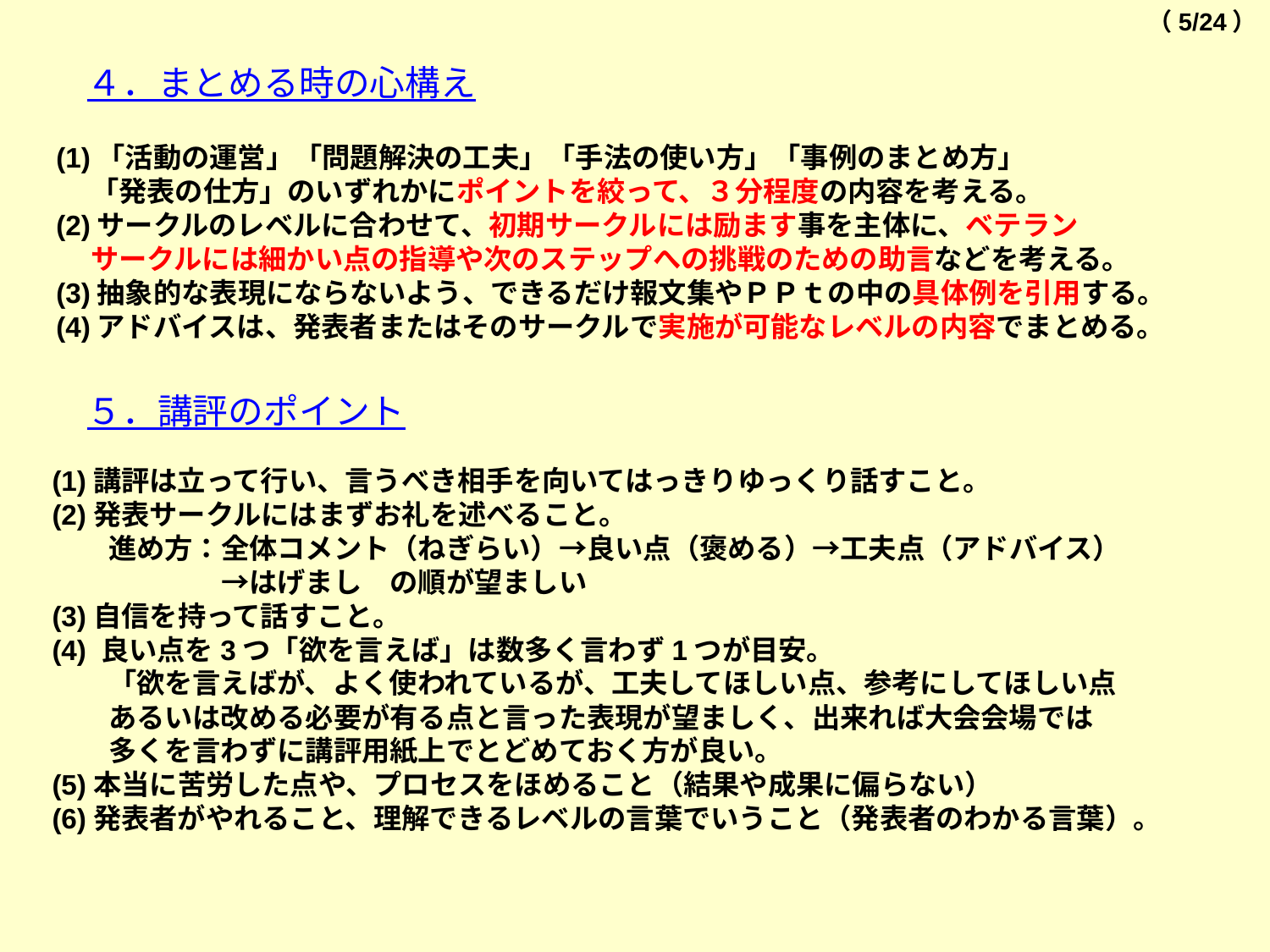

（5/24）
４．まとめる時の心構え
(1)「活動の運営」「問題解決の工夫」「手法の使い方」「事例のまとめ方」
　 「発表の仕方」のいずれかにポイントを絞って、３分程度の内容を考える。
(2)サークルのレベルに合わせて、初期サークルには励ます事を主体に、ベテラン
　 サークルには細かい点の指導や次のステップへの挑戦のための助言などを考える。
(3)抽象的な表現にならないよう、できるだけ報文集やＰＰｔの中の具体例を引用する。
(4)アドバイスは、発表者またはそのサークルで実施が可能なレベルの内容でまとめる。
５．講評のポイント
(1)講評は立って行い、言うべき相手を向いてはっきりゆっくり話すこと。
(2)発表サークルにはまずお礼を述べること。
　　進め方：全体コメント（ねぎらい）→良い点（褒める）→工夫点（アドバイス）
　　　　　　→はげまし　の順が望ましい
(3)自信を持って話すこと。
(4) 良い点を3つ「欲を言えば」は数多く言わず1つが目安。
　　「欲を言えばが、よく使われているが、工夫してほしい点、参考にしてほしい点
　　あるいは改める必要が有る点と言った表現が望ましく、出来れば大会会場では
　　多くを言わずに講評用紙上でとどめておく方が良い。
(5)本当に苦労した点や、プロセスをほめること（結果や成果に偏らない）
(6)発表者がやれること、理解できるレベルの言葉でいうこと（発表者のわかる言葉）。